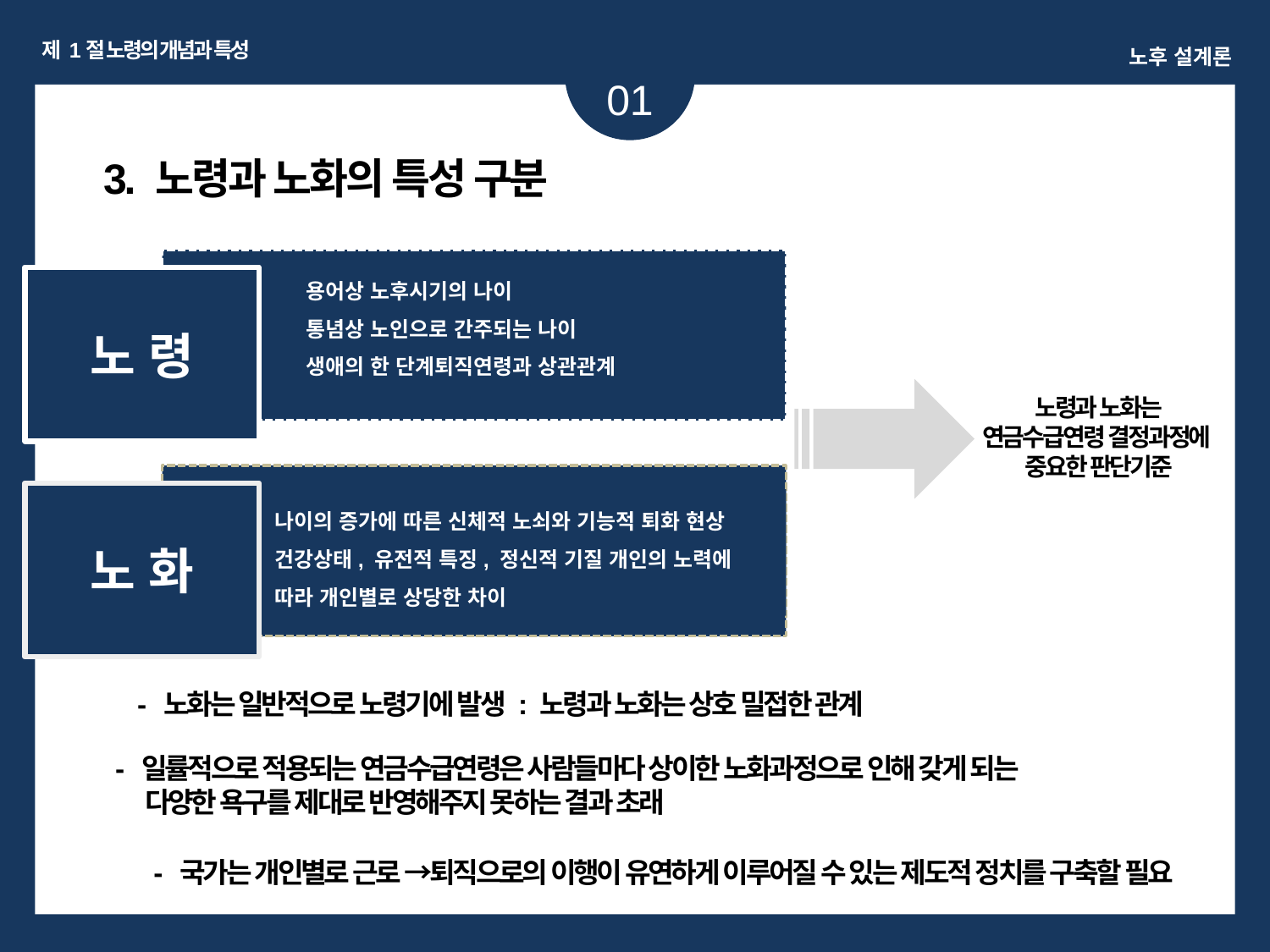

제 1절 노령의 개념과 특성
노후 설계론
01

3. 노령과 노화의 특성 구분

노 령
용어상 노후시기의 나이
통념상 노인으로 간주되는 나이
생애의 한 단계퇴직연령과 상관관계

노령과 노화는
연금수급연령 결정과정에
중요한 판단기준

노 화
나이의 증가에 따른 신체적 노쇠와 기능적 퇴화 현상
건강상태, 유전적 특징, 정신적 기질 개인의 노력에
따라 개인별로 상당한 차이
-  노화는 일반적으로 노령기에 발생 : 노령과 노화는 상호 밀접한 관계
-  일률적으로 적용되는 연금수급연령은 사람들마다 상이한 노화과정으로 인해 갖게 되는
    다양한 욕구를 제대로 반영해주지 못하는 결과 초래
-  국가는 개인별로 근로 →퇴직으로의 이행이 유연하게 이루어질 수 있는 제도적 정치를 구축할 필요